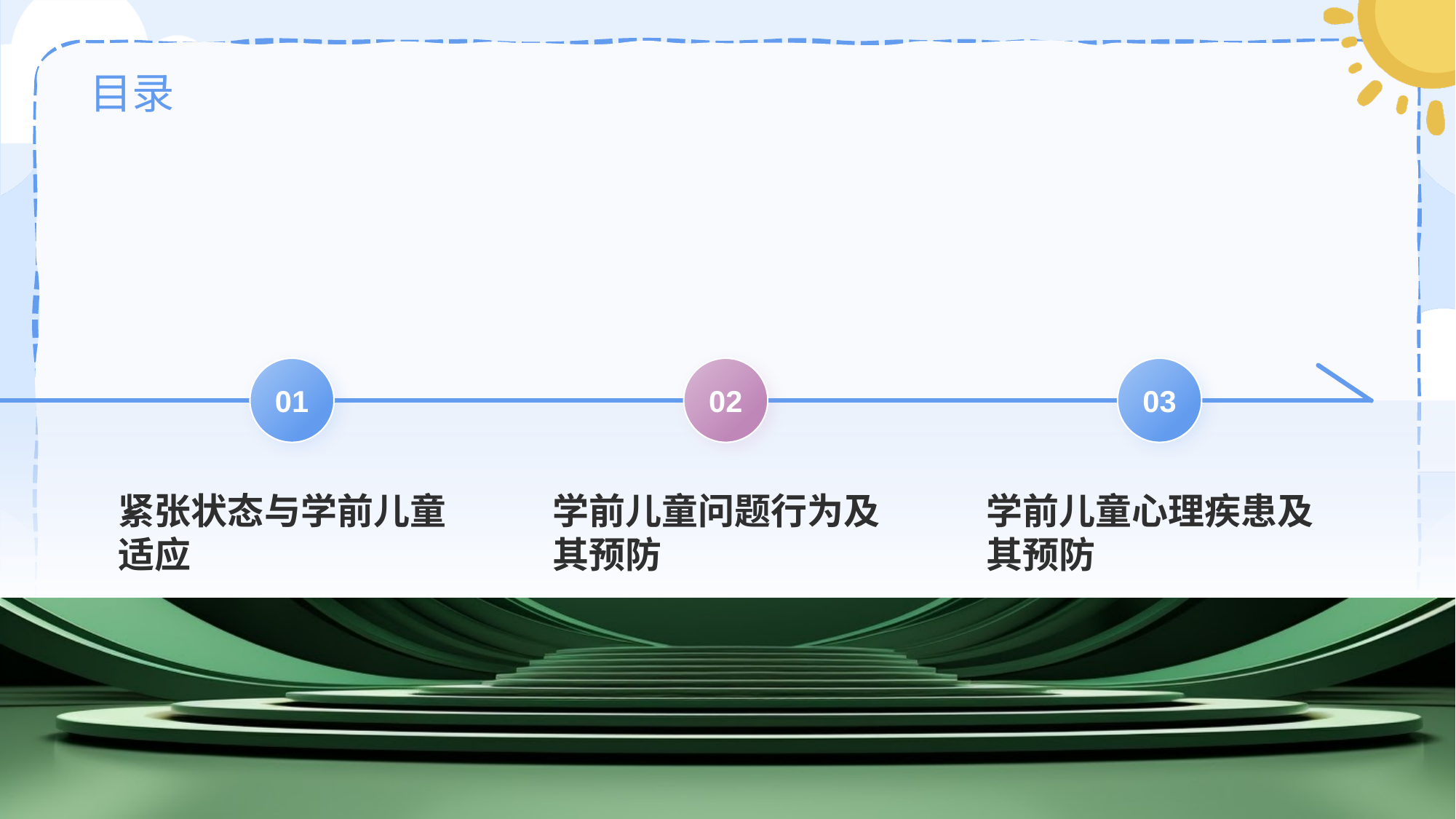

# 目录

01
紧张状态与学前儿童适应
02
学前儿童问题行为及其预防
03
学前儿童心理疾患及其预防